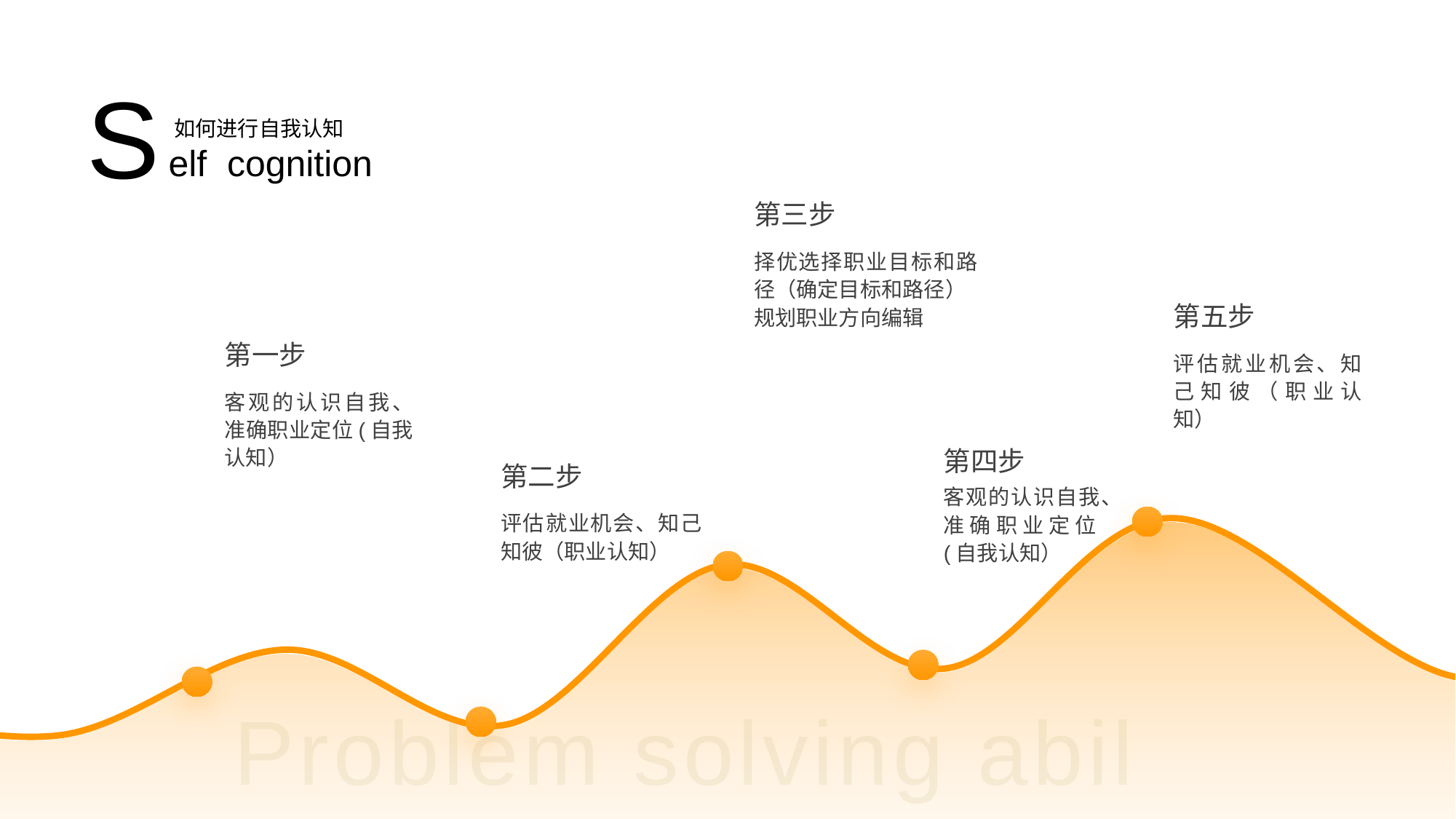

S
如何进行自我认知
elf  cognition
第三步
择优选择职业目标和路径（确定目标和路径）
规划职业方向编辑
第五步
第一步
评估就业机会、知己知彼（职业认知）
客观的认识自我、准确职业定位(自我认知）
第四步
第二步
客观的认识自我、准确职业定位(自我认知）
评估就业机会、知己知彼（职业认知）

Problem solving ability